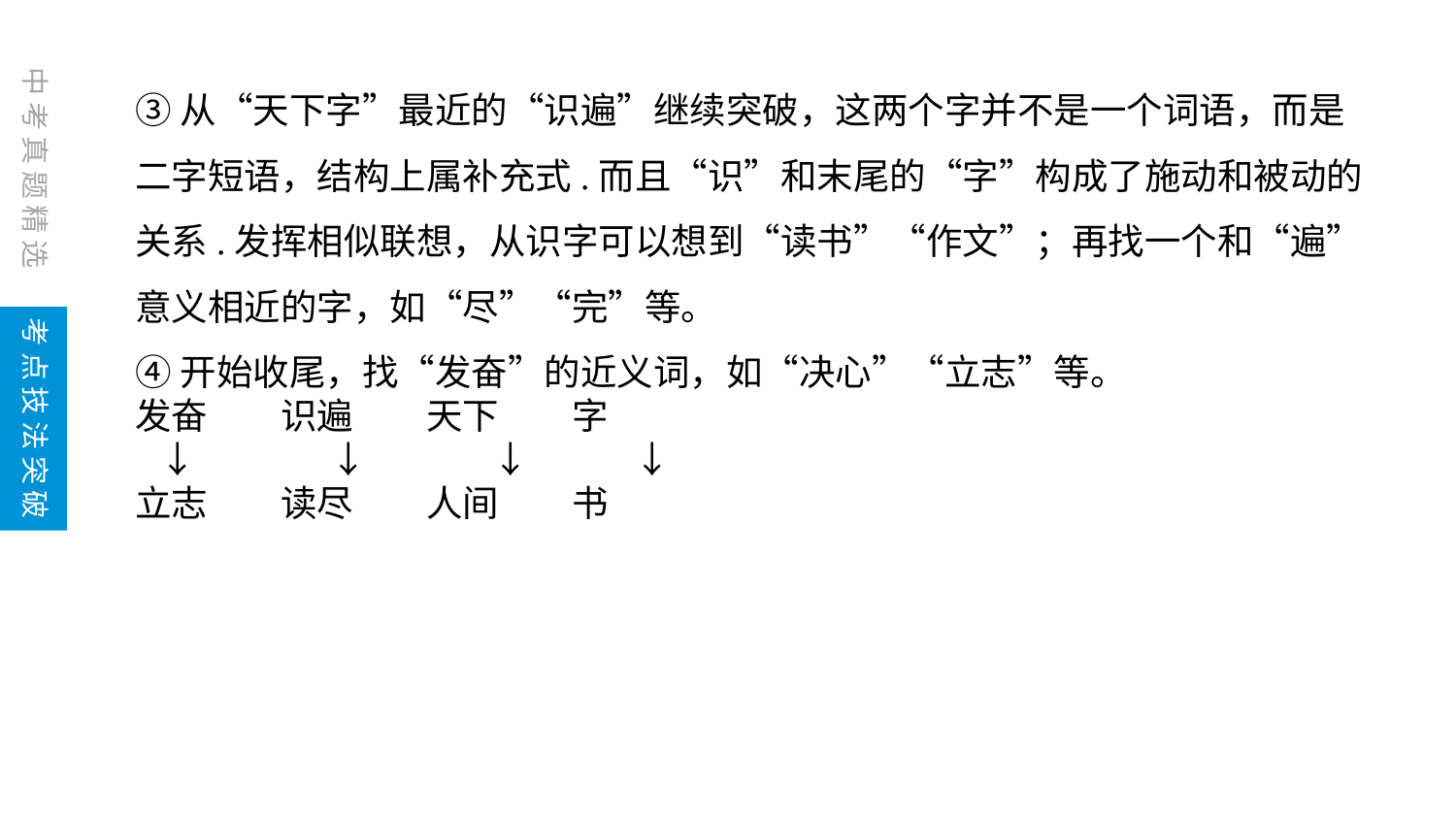

③从“天下字”最近的“识遍”继续突破，这两个字并不是一个词语，而是二字短语，结构上属补充式.而且“识”和末尾的“字”构成了施动和被动的关系.发挥相似联想，从识字可以想到“读书”“作文”；再找一个和“遍”意义相近的字，如“尽”“完”等。
④开始收尾，找“发奋”的近义词，如“决心”“立志”等。
发奋　　识遍　　天下　　字
   ↓　　　  ↓　　  　↓　    　↓
立志　　读尽　　人间　　书